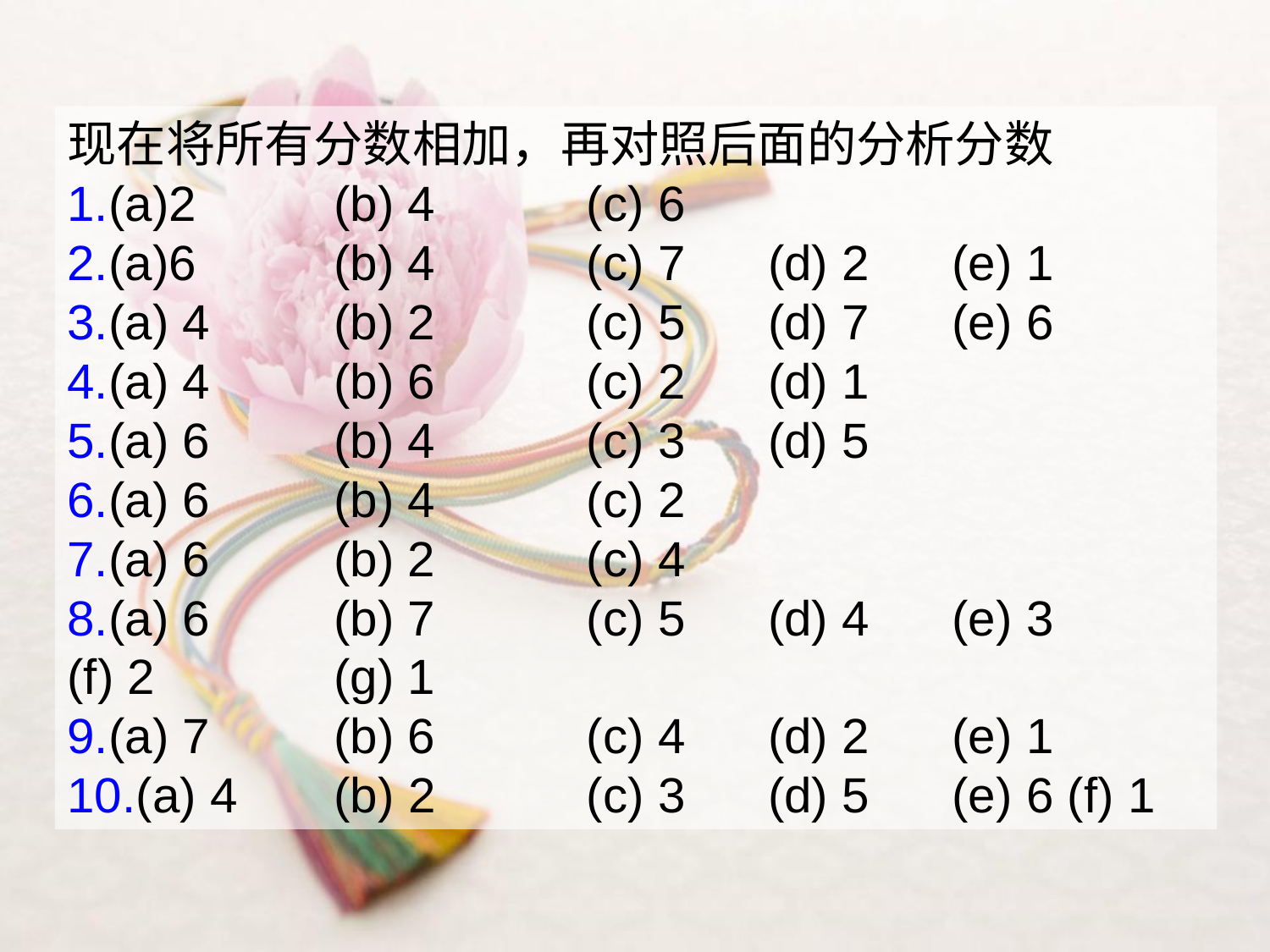

现在将所有分数相加，再对照后面的分析分数
1.(a)2          (b) 4           (c) 6
2.(a)6          (b) 4           (c) 7      (d) 2      (e) 1
3.(a) 4         (b) 2           (c) 5      (d) 7      (e) 6
4.(a) 4         (b) 6           (c) 2      (d) 1
5.(a) 6         (b) 4           (c) 3      (d) 5
6.(a) 6         (b) 4           (c) 2
7.(a) 6         (b) 2           (c) 4
8.(a) 6         (b) 7           (c) 5      (d) 4      (e) 3          (f) 2             (g) 1
9.(a) 7         (b) 6           (c) 4      (d) 2      (e) 1
10.(a) 4       (b) 2           (c) 3      (d) 5      (e) 6 (f) 1